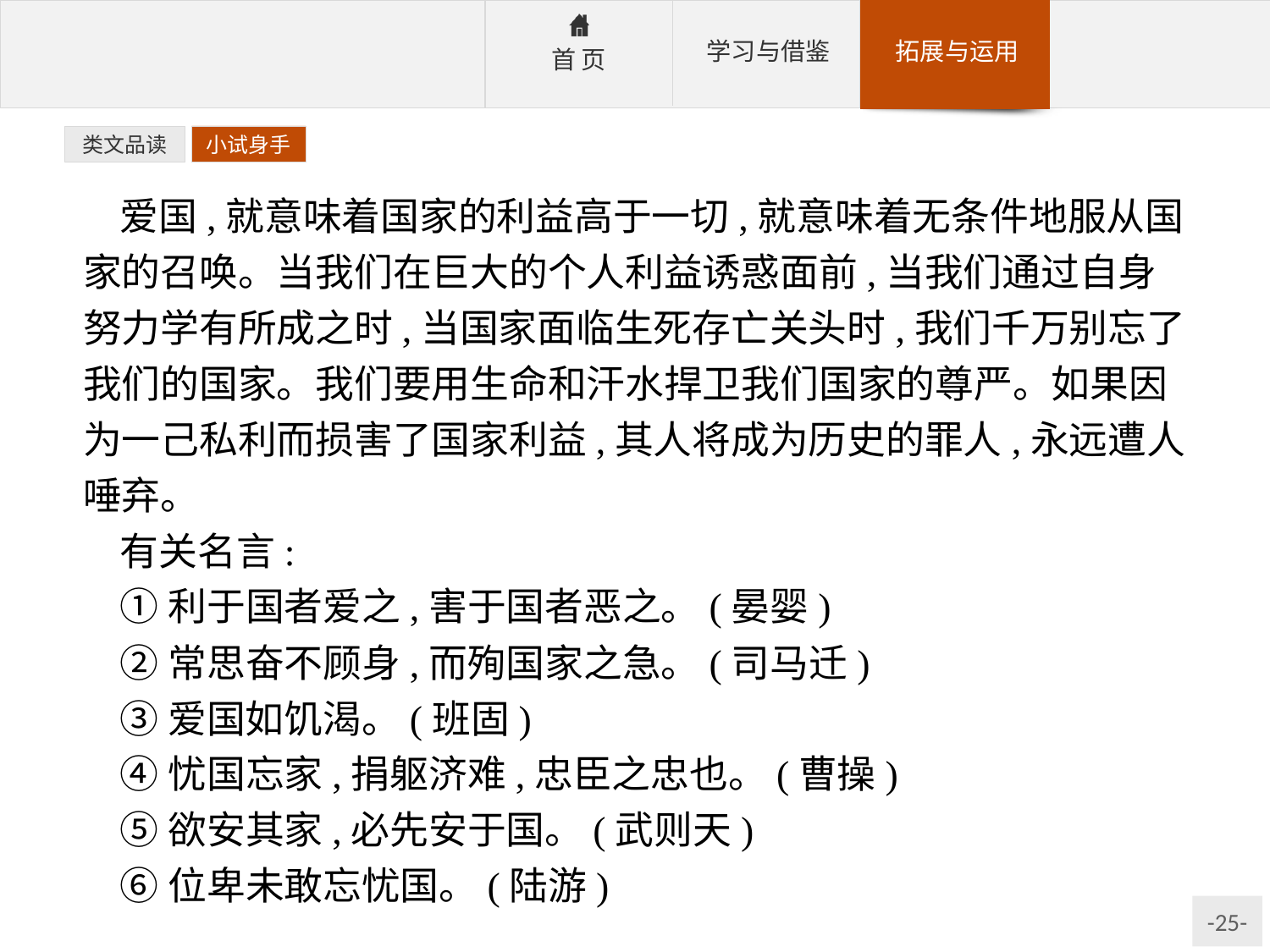

类文品读
小试身手
爱国,就意味着国家的利益高于一切,就意味着无条件地服从国家的召唤。当我们在巨大的个人利益诱惑面前,当我们通过自身努力学有所成之时,当国家面临生死存亡关头时,我们千万别忘了我们的国家。我们要用生命和汗水捍卫我们国家的尊严。如果因为一己私利而损害了国家利益,其人将成为历史的罪人,永远遭人唾弃。
有关名言:
①利于国者爱之,害于国者恶之。(晏婴)
②常思奋不顾身,而殉国家之急。(司马迁)
③爱国如饥渴。(班固)
④忧国忘家,捐躯济难,忠臣之忠也。(曹操)
⑤欲安其家,必先安于国。(武则天)
⑥位卑未敢忘忧国。(陆游)